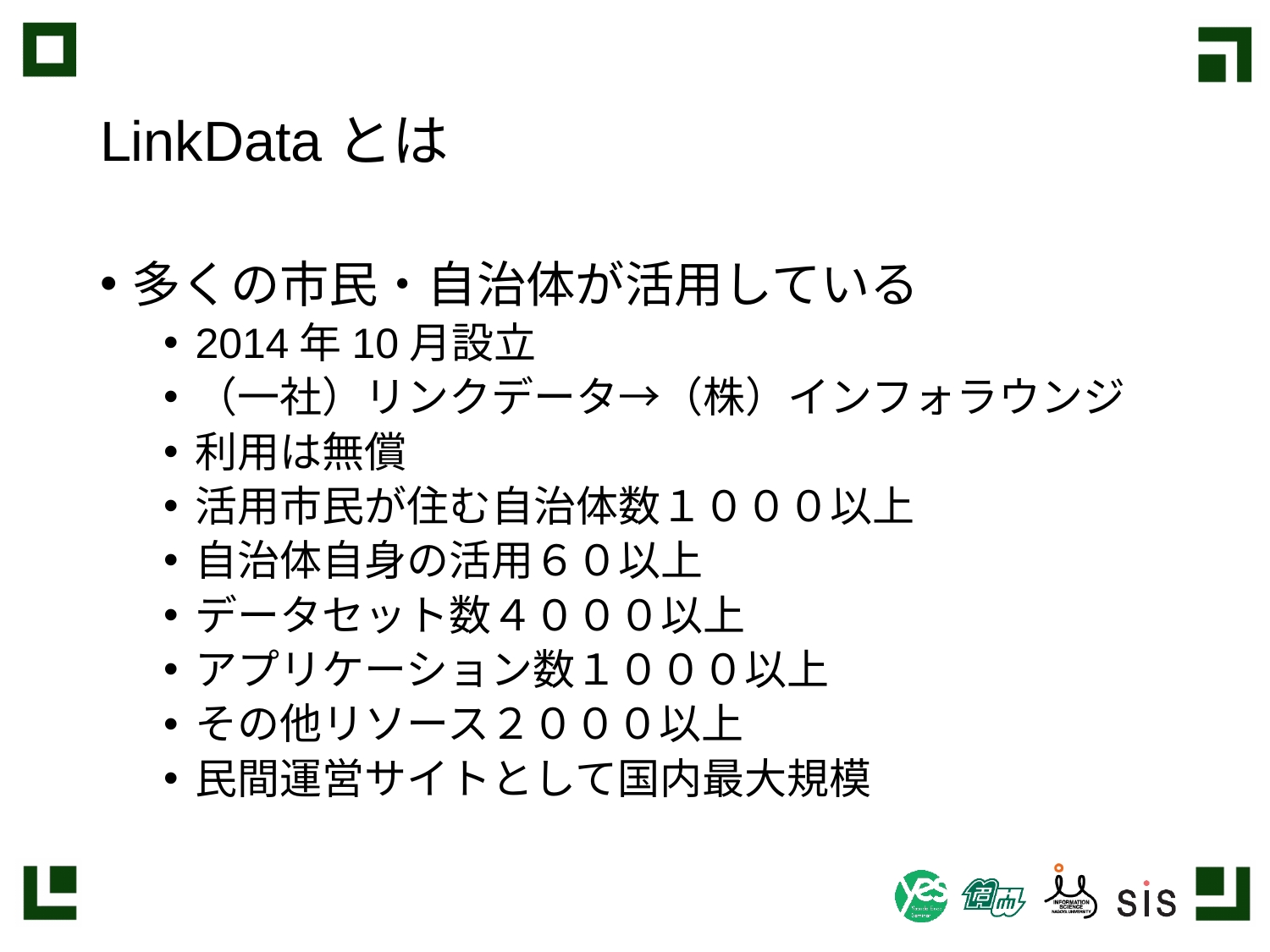

# LinkDataとは
多くの市民・自治体が活用している
2014年10月設立
（一社）リンクデータ→（株）インフォラウンジ
利用は無償
活用市民が住む自治体数１０００以上
自治体自身の活用６０以上
データセット数４０００以上
アプリケーション数１０００以上
その他リソース２０００以上
民間運営サイトとして国内最大規模